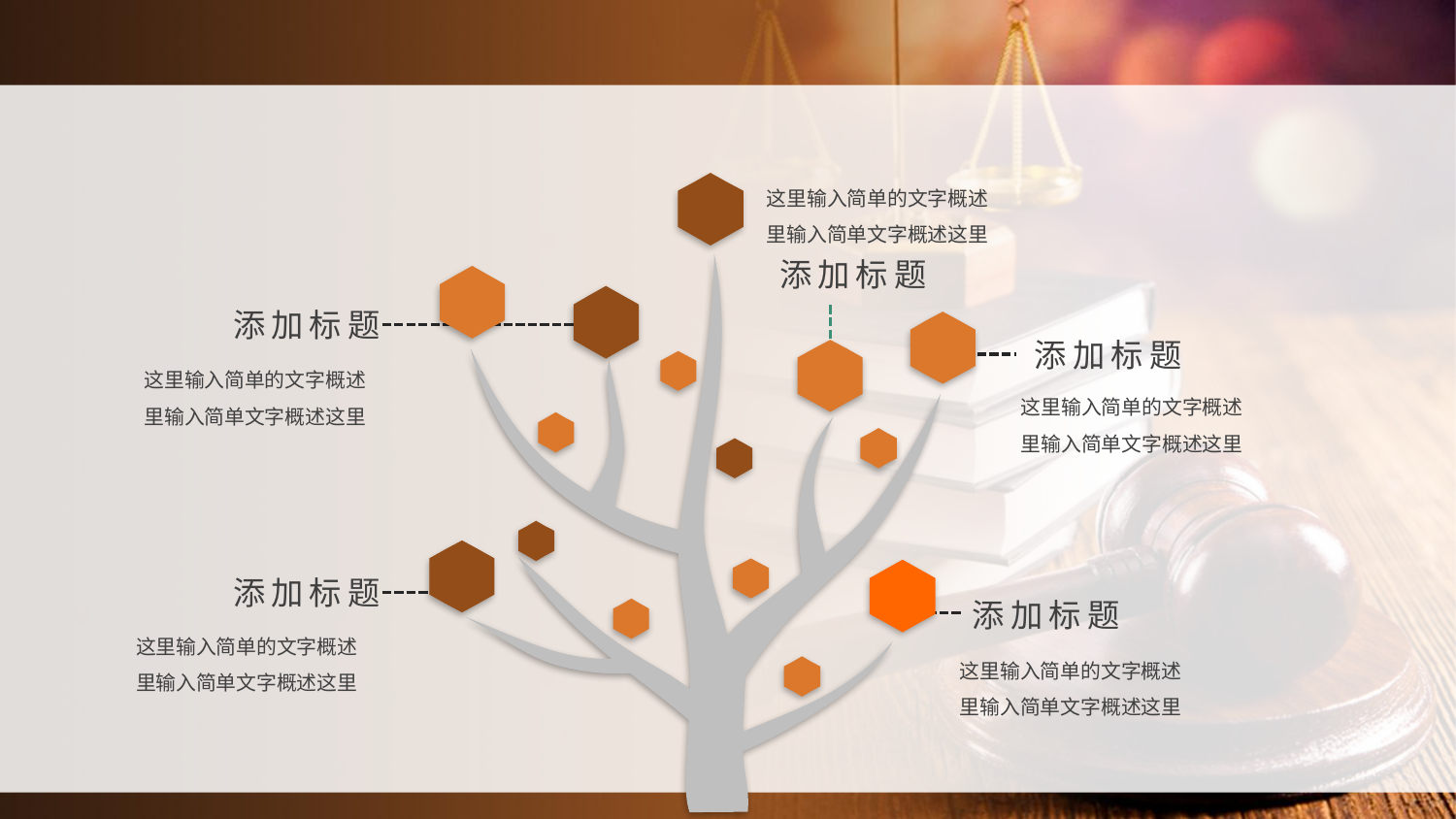

#
这里输入简单的文字概述里输入简单文字概述这里

添加标题
添加标题

添加标题

这里输入简单的文字概述里输入简单文字概述这里

这里输入简单的文字概述里输入简单文字概述这里
添加标题

添加标题

这里输入简单的文字概述里输入简单文字概述这里
这里输入简单的文字概述里输入简单文字概述这里